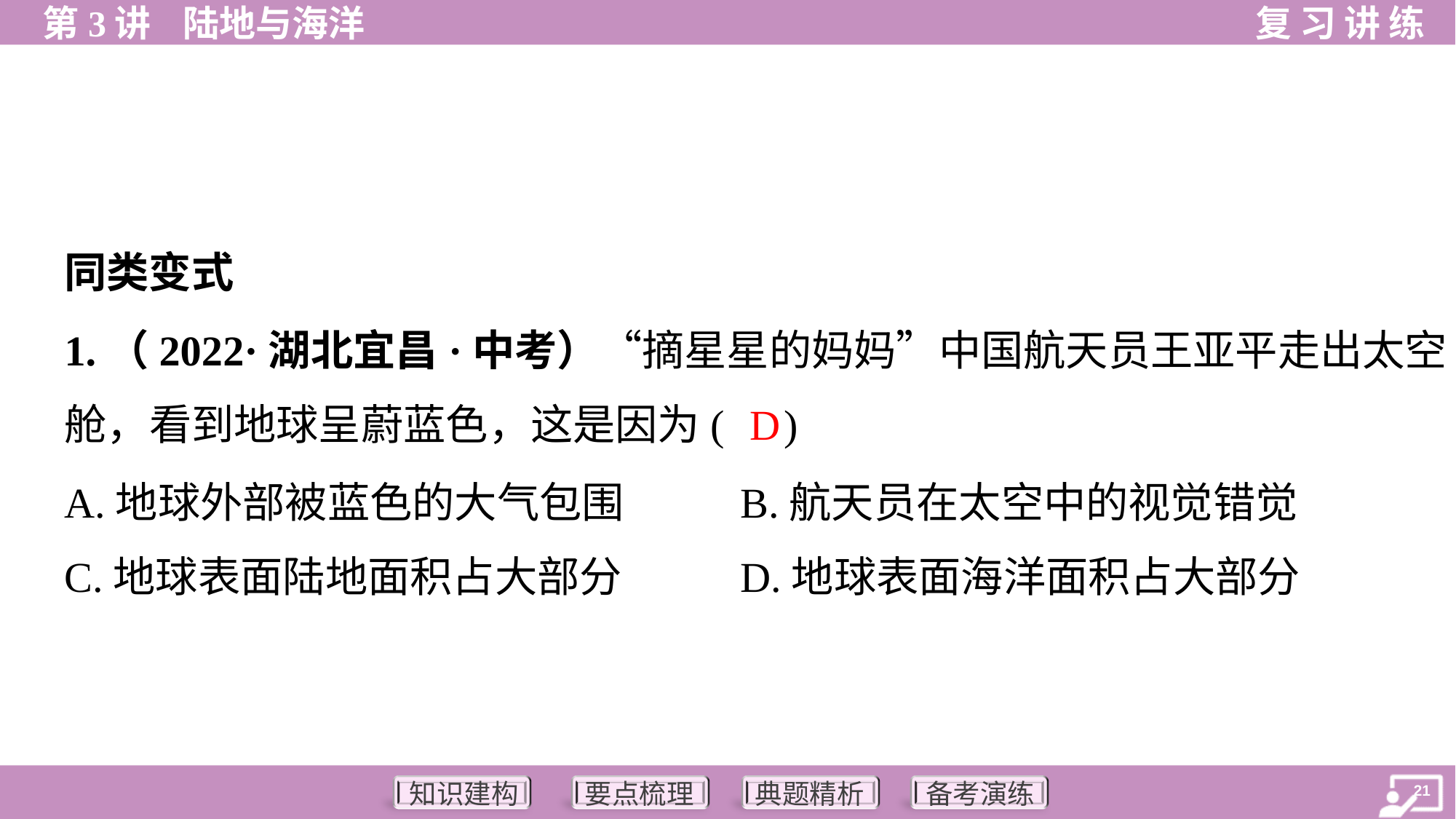

同类变式
1.（2022·湖北宜昌·中考）“摘星星的妈妈”中国航天员王亚平走出太空
舱，看到地球呈蔚蓝色，这是因为(     )
D
A.地球外部被蓝色的大气包围	B.航天员在太空中的视觉错觉
C.地球表面陆地面积占大部分	D.地球表面海洋面积占大部分